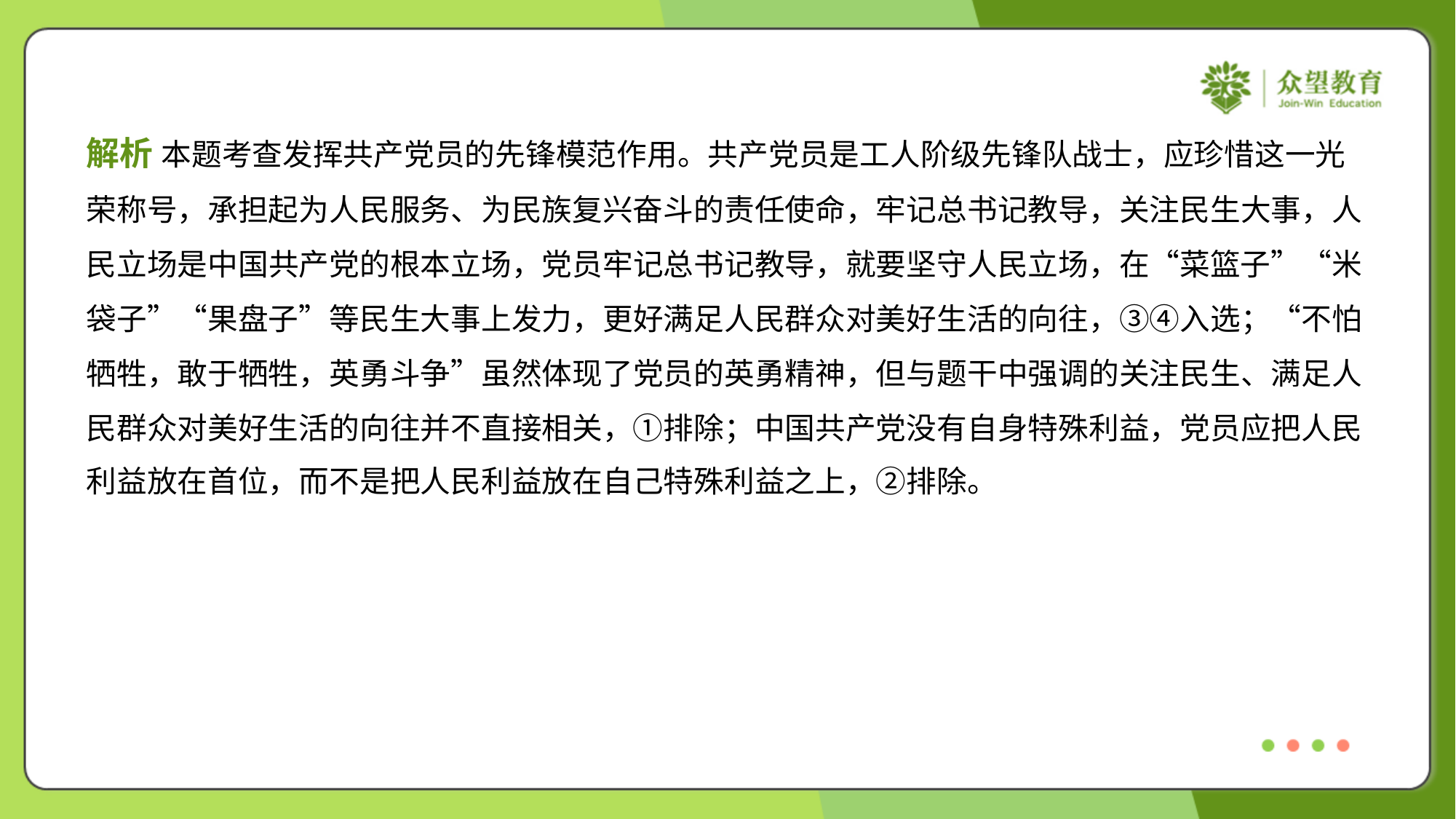

解析 本题考查发挥共产党员的先锋模范作用。共产党员是工人阶级先锋队战士，应珍惜这一光
荣称号，承担起为人民服务、为民族复兴奋斗的责任使命，牢记总书记教导，关注民生大事，人
民立场是中国共产党的根本立场，党员牢记总书记教导，就要坚守人民立场，在“菜篮子”“米
袋子”“果盘子”等民生大事上发力，更好满足人民群众对美好生活的向往，③④入选；“不怕
牺牲，敢于牺牲，英勇斗争”虽然体现了党员的英勇精神，但与题干中强调的关注民生、满足人
民群众对美好生活的向往并不直接相关，①排除；中国共产党没有自身特殊利益，党员应把人民
利益放在首位，而不是把人民利益放在自己特殊利益之上，②排除。